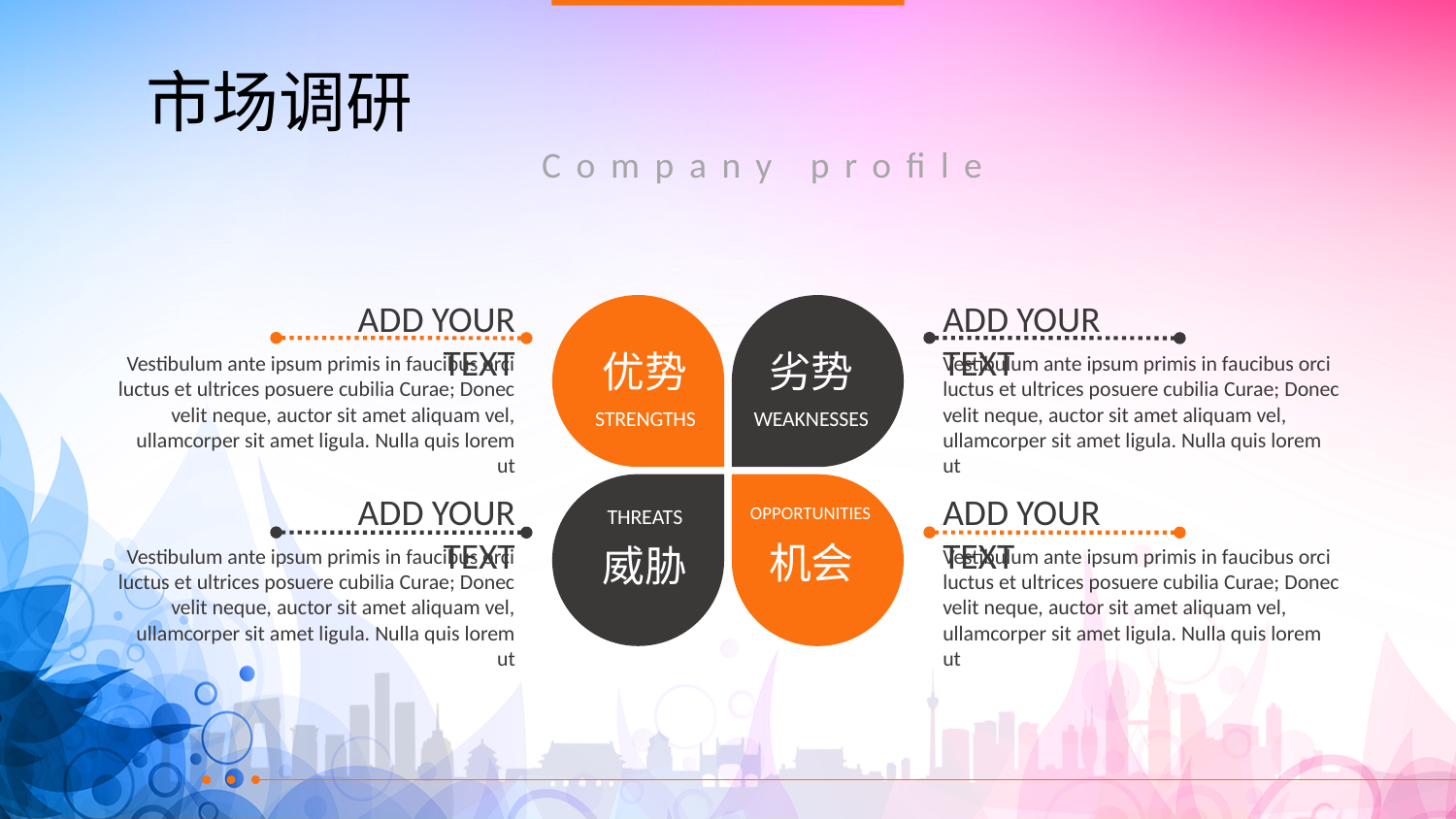

# 市场调研
Company profile
ADD YOUR TEXT
ADD YOUR TEXT

优势
劣势
Vestibulum ante ipsum primis in faucibus orci luctus et ultrices posuere cubilia Curae; Donec velit neque, auctor sit amet aliquam vel, ullamcorper sit amet ligula. Nulla quis lorem ut
Vestibulum ante ipsum primis in faucibus orci luctus et ultrices posuere cubilia Curae; Donec velit neque, auctor sit amet aliquam vel, ullamcorper sit amet ligula. Nulla quis lorem ut
STRENGTHS
WEAKNESSES

ADD YOUR TEXT
ADD YOUR TEXT
OPPORTUNITIES
THREATS
机会
威胁

Vestibulum ante ipsum primis in faucibus orci luctus et ultrices posuere cubilia Curae; Donec velit neque, auctor sit amet aliquam vel, ullamcorper sit amet ligula. Nulla quis lorem ut
Vestibulum ante ipsum primis in faucibus orci luctus et ultrices posuere cubilia Curae; Donec velit neque, auctor sit amet aliquam vel, ullamcorper sit amet ligula. Nulla quis lorem ut